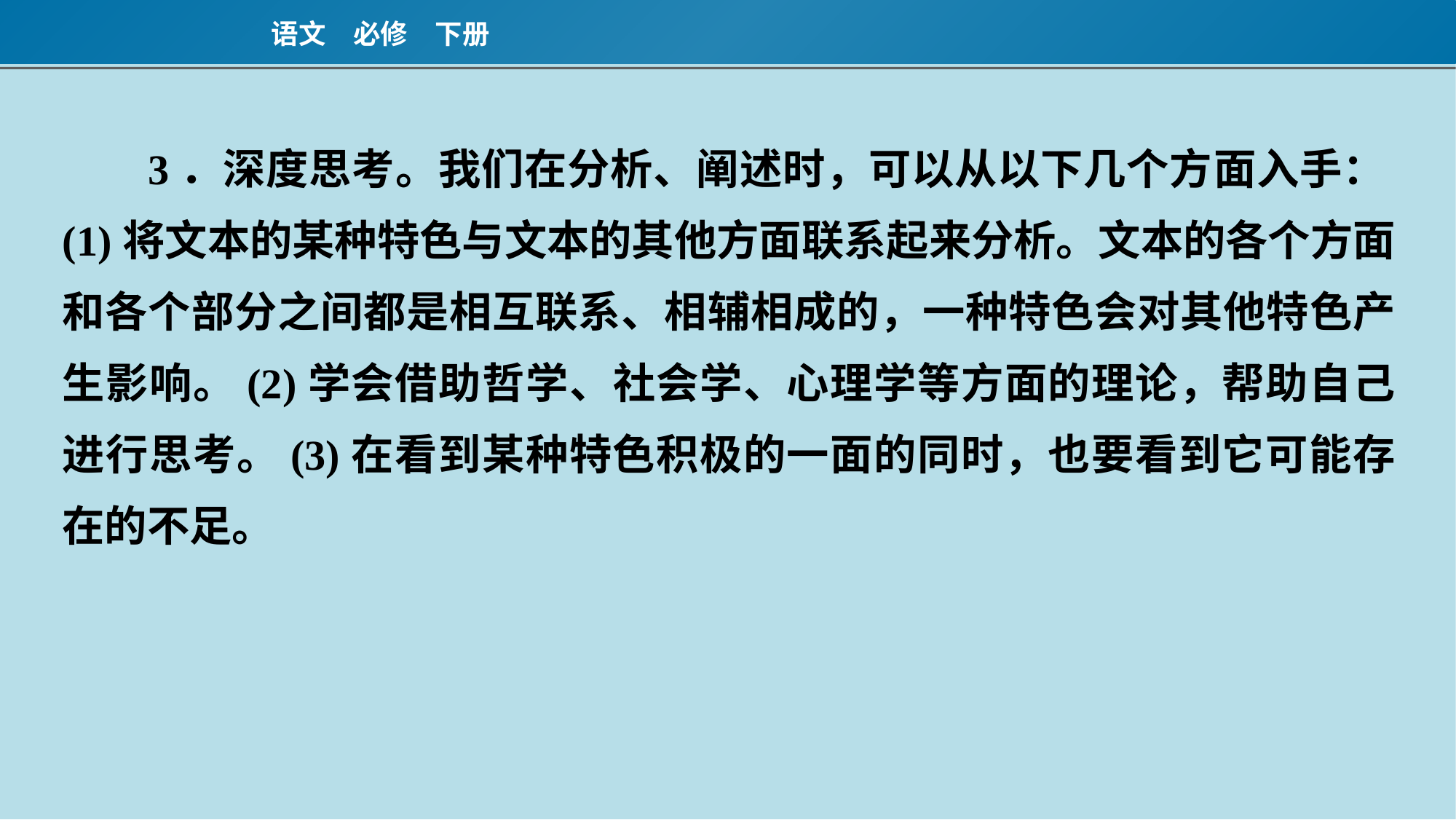

3．深度思考。我们在分析、阐述时，可以从以下几个方面入手：(1)将文本的某种特色与文本的其他方面联系起来分析。文本的各个方面和各个部分之间都是相互联系、相辅相成的，一种特色会对其他特色产生影响。(2)学会借助哲学、社会学、心理学等方面的理论，帮助自己进行思考。(3)在看到某种特色积极的一面的同时，也要看到它可能存在的不足。